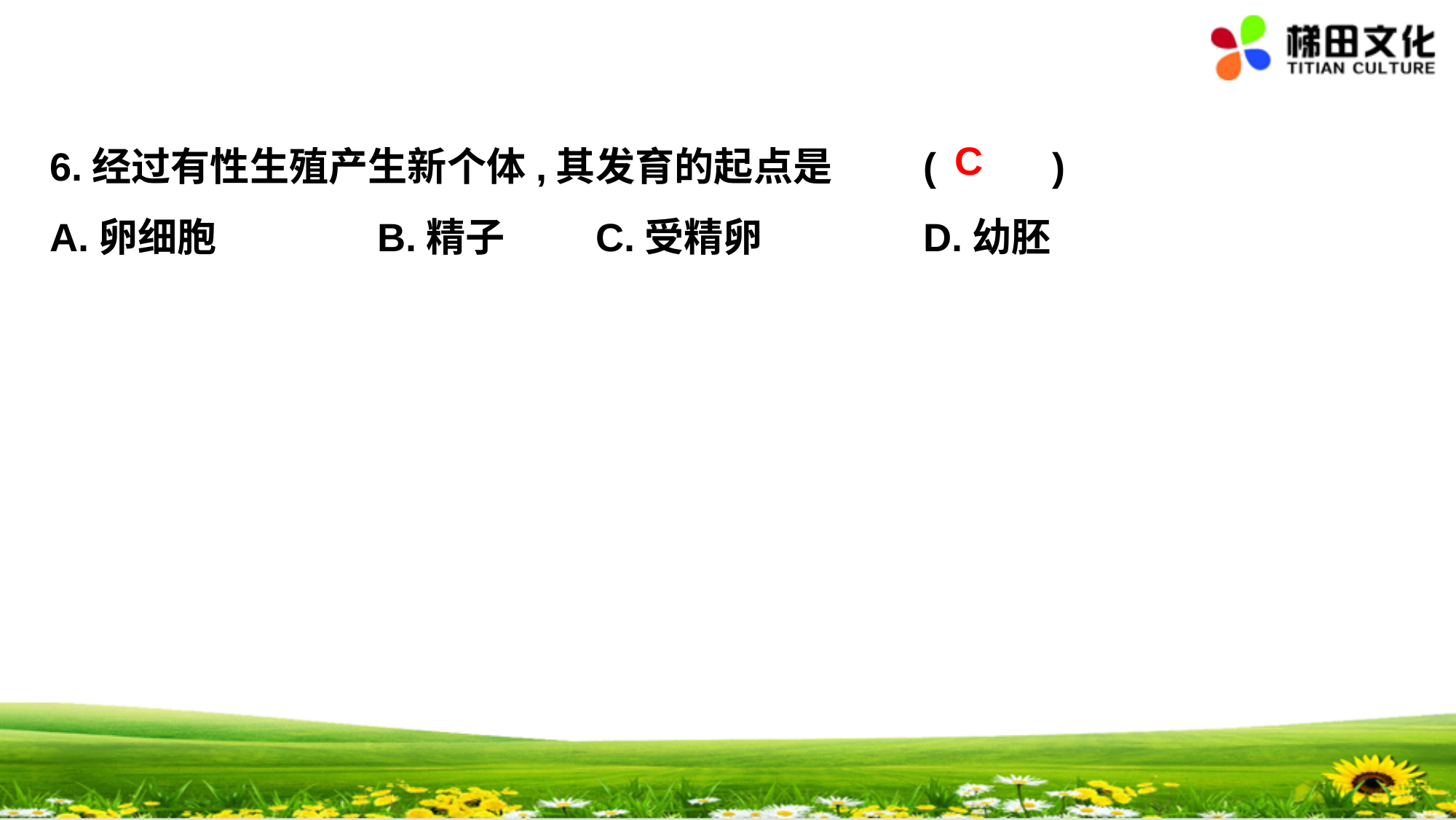

C
6.经过有性生殖产生新个体,其发育的起点是	(　  　)
A.卵细胞　　	B.精子　　	C.受精卵　　	D.幼胚